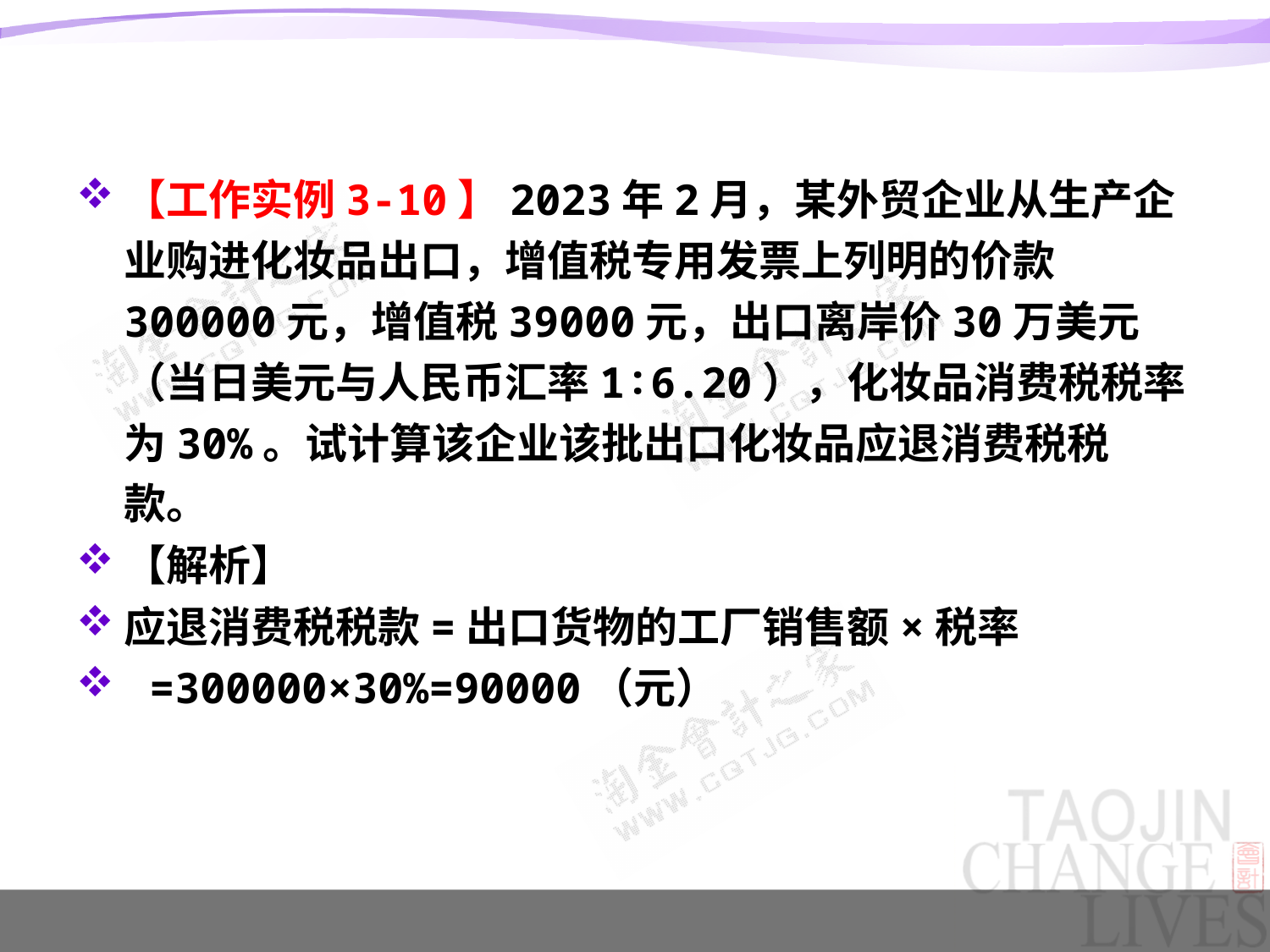

【工作实例3-10】2023年2月，某外贸企业从生产企业购进化妆品出口，增值税专用发票上列明的价款300000元，增值税39000元，出口离岸价30万美元（当日美元与人民币汇率1∶6.20），化妆品消费税税率为30%。试计算该企业该批出口化妆品应退消费税税款。
【解析】
应退消费税税款=出口货物的工厂销售额×税率
 =300000×30%=90000（元）